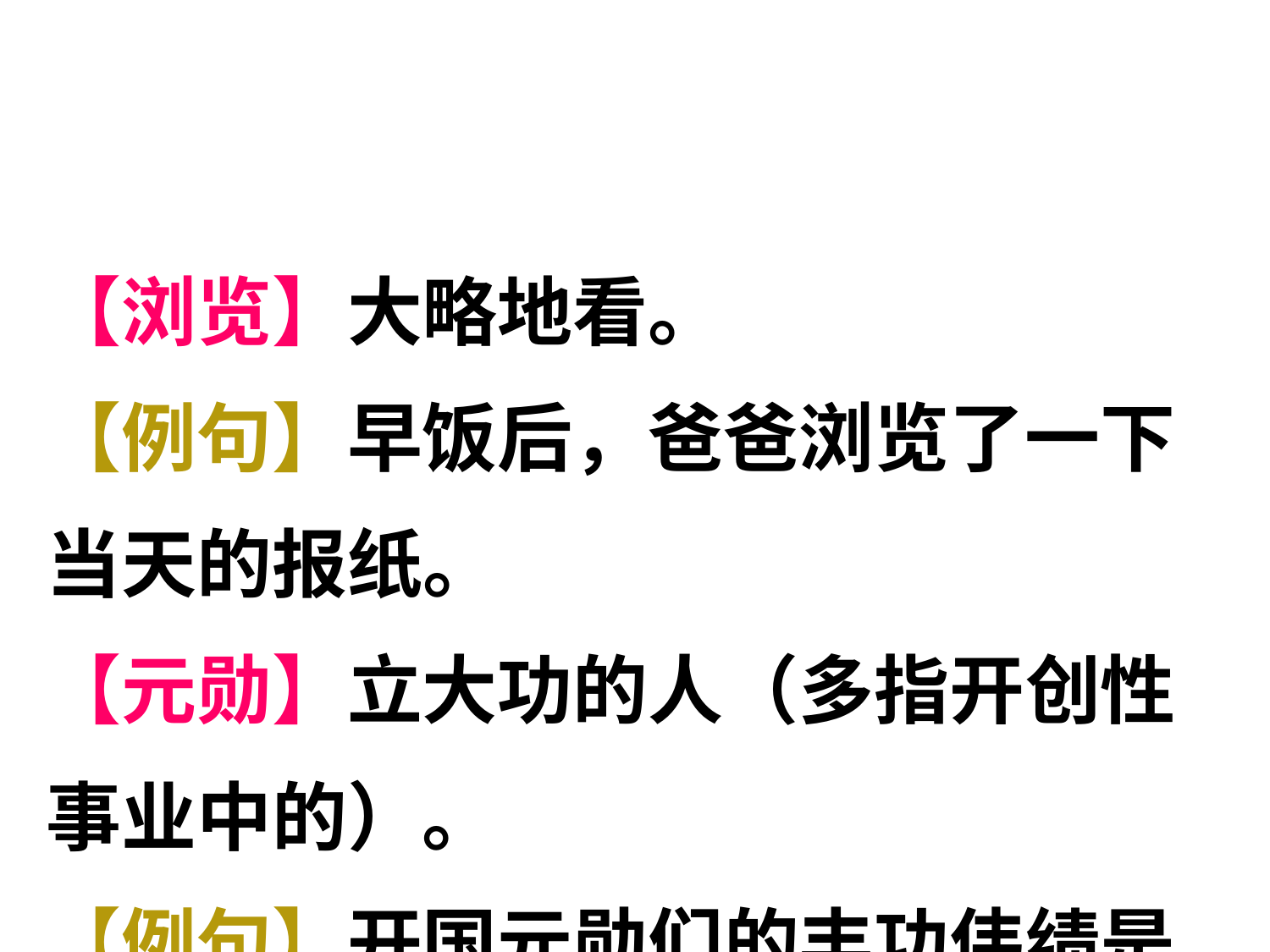

【浏览】大略地看。
【例句】早饭后，爸爸浏览了一下当天的报纸。
【元勋】立大功的人（多指开创性事业中的）。
【例句】开国元勋们的丰功伟绩是不可磨灭的。